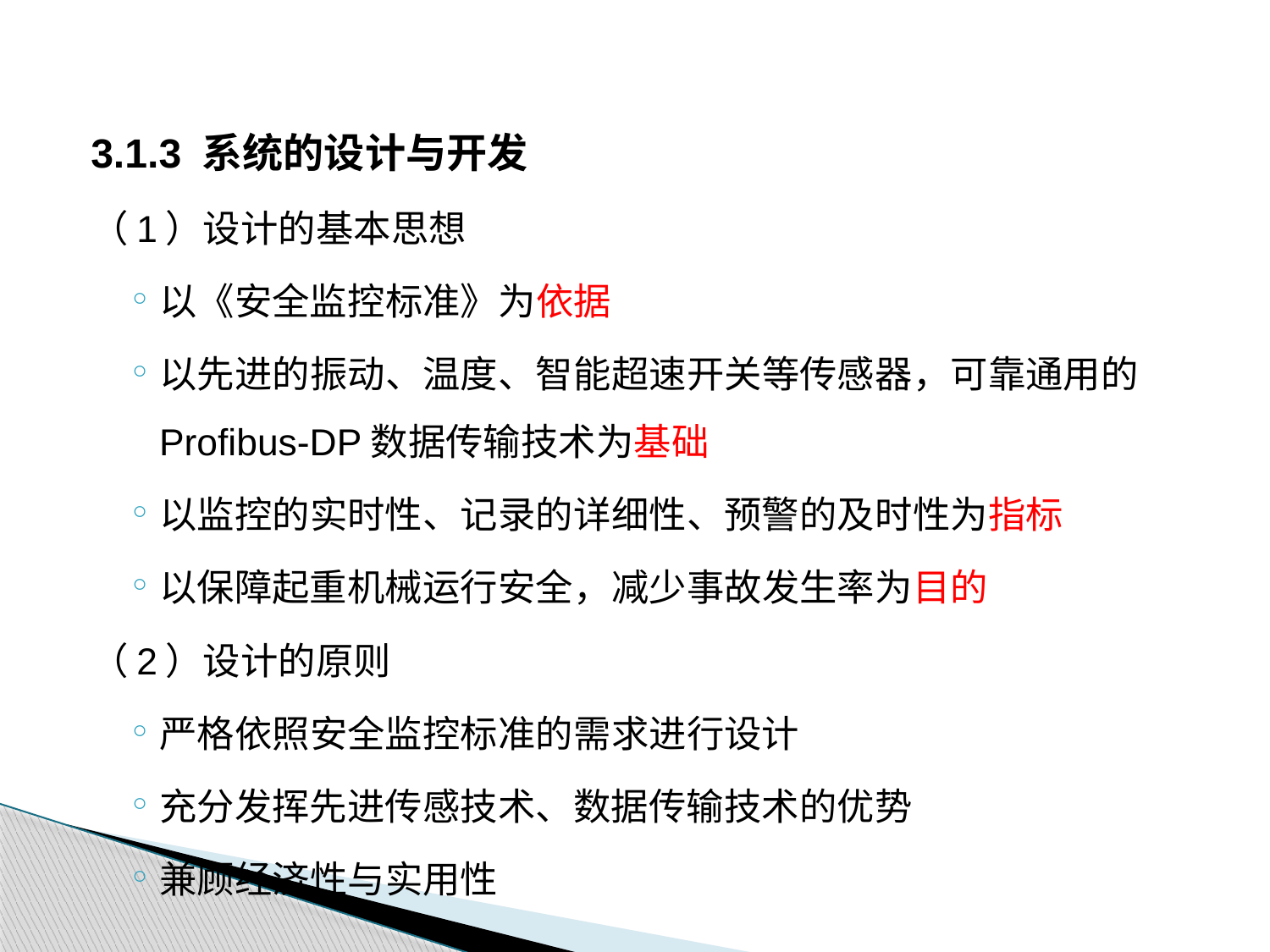

3.1.3 系统的设计与开发
（1）设计的基本思想
以《安全监控标准》为依据
以先进的振动、温度、智能超速开关等传感器，可靠通用的Profibus-DP数据传输技术为基础
以监控的实时性、记录的详细性、预警的及时性为指标
以保障起重机械运行安全，减少事故发生率为目的
（2）设计的原则
严格依照安全监控标准的需求进行设计
充分发挥先进传感技术、数据传输技术的优势
兼顾经济性与实用性